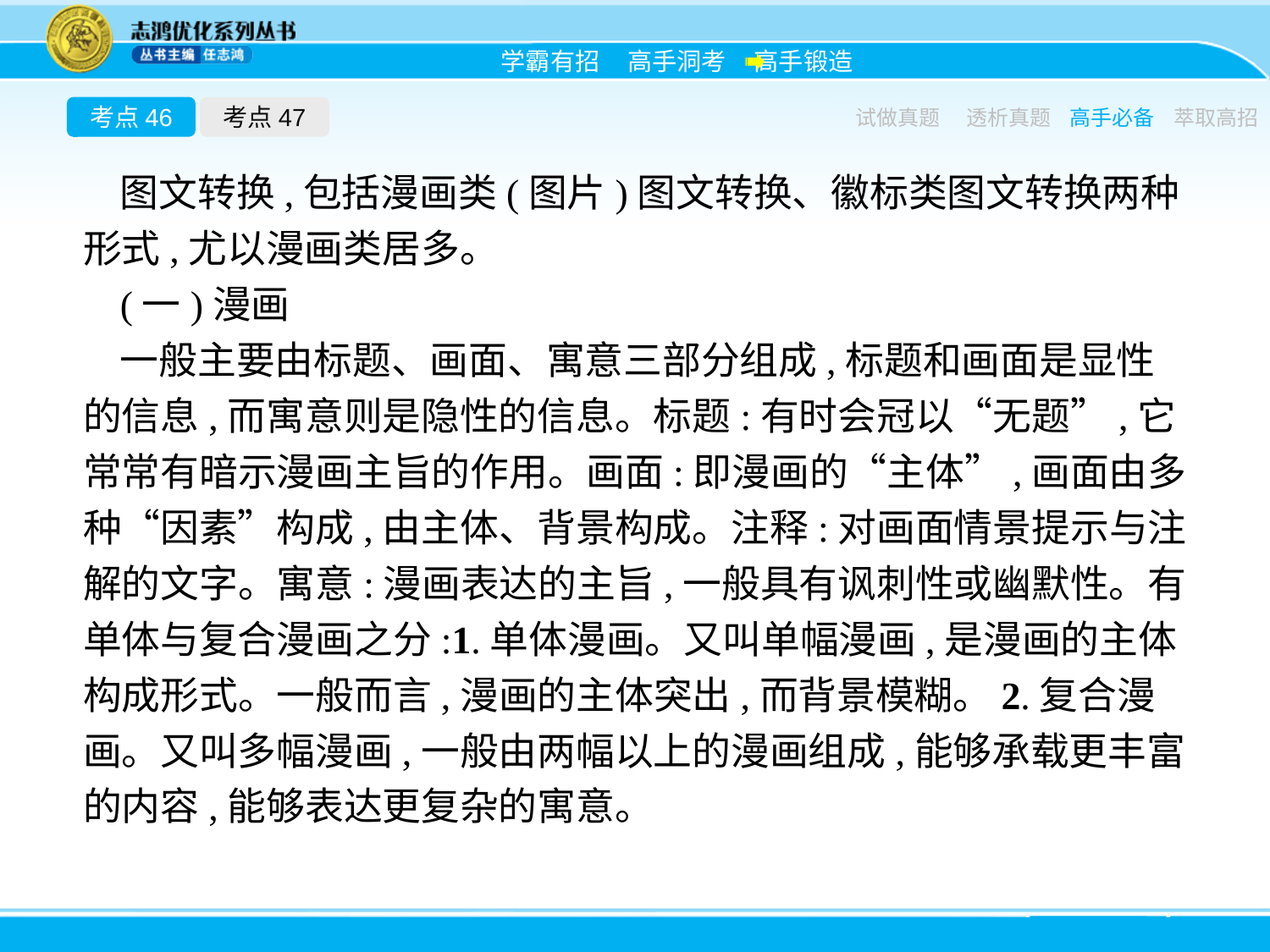

考点46
考点47
试做真题
透析真题
高手必备
萃取高招
图文转换,包括漫画类(图片)图文转换、徽标类图文转换两种形式,尤以漫画类居多。
(一)漫画
一般主要由标题、画面、寓意三部分组成,标题和画面是显性的信息,而寓意则是隐性的信息。标题:有时会冠以“无题”,它常常有暗示漫画主旨的作用。画面:即漫画的“主体”,画面由多种“因素”构成,由主体、背景构成。注释:对画面情景提示与注解的文字。寓意:漫画表达的主旨,一般具有讽刺性或幽默性。有单体与复合漫画之分:1.单体漫画。又叫单幅漫画,是漫画的主体构成形式。一般而言,漫画的主体突出,而背景模糊。2.复合漫画。又叫多幅漫画,一般由两幅以上的漫画组成,能够承载更丰富的内容,能够表达更复杂的寓意。